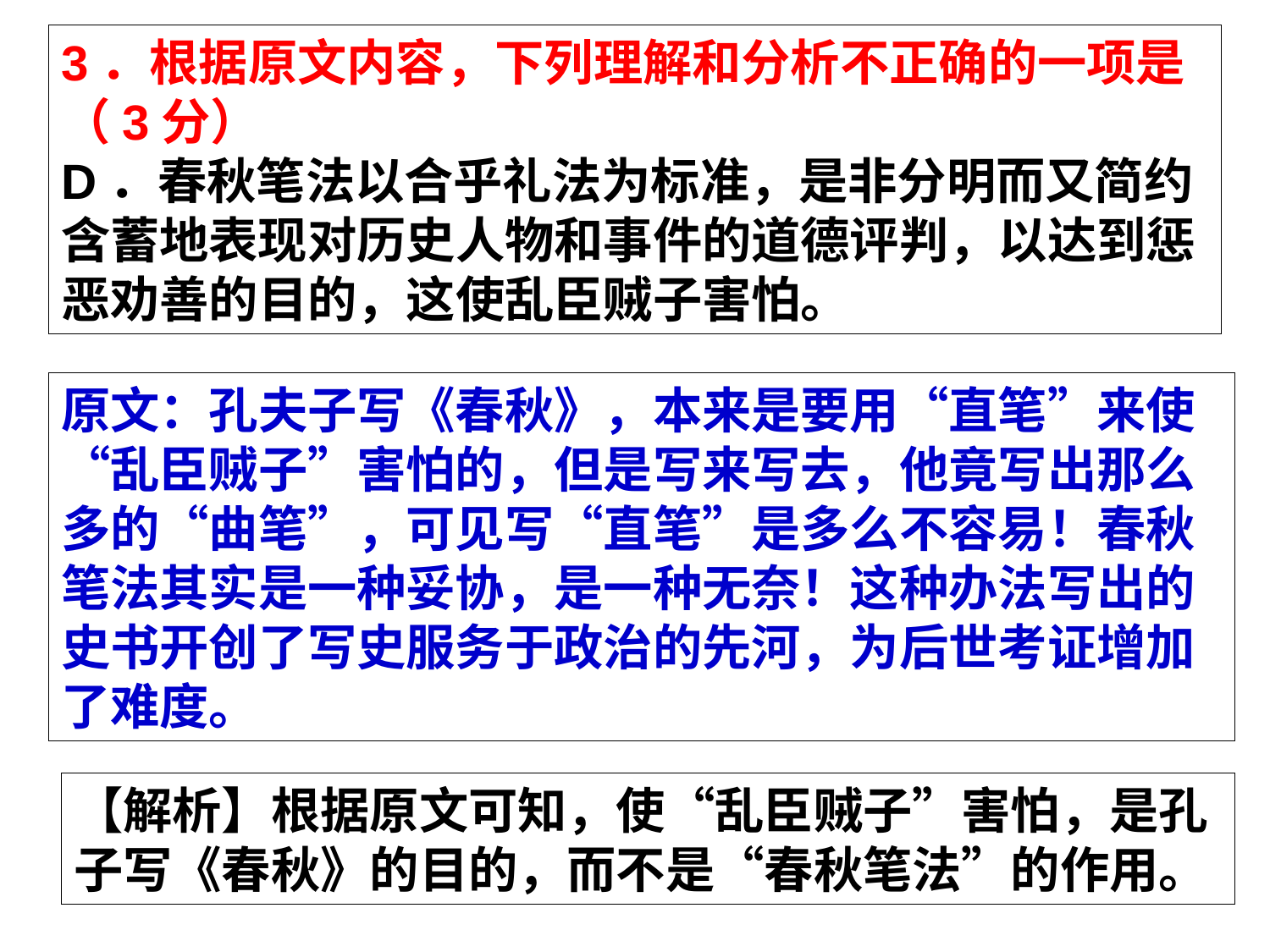

3．根据原文内容，下列理解和分析不正确的一项是（3分）
D．春秋笔法以合乎礼法为标准，是非分明而又简约含蓄地表现对历史人物和事件的道德评判，以达到惩恶劝善的目的，这使乱臣贼子害怕。
原文：孔夫子写《春秋》，本来是要用“直笔”来使“乱臣贼子”害怕的，但是写来写去，他竟写出那么多的“曲笔”，可见写“直笔”是多么不容易！春秋笔法其实是一种妥协，是一种无奈！这种办法写出的史书开创了写史服务于政治的先河，为后世考证增加了难度。
【解析】根据原文可知，使“乱臣贼子”害怕，是孔子写《春秋》的目的，而不是“春秋笔法”的作用。